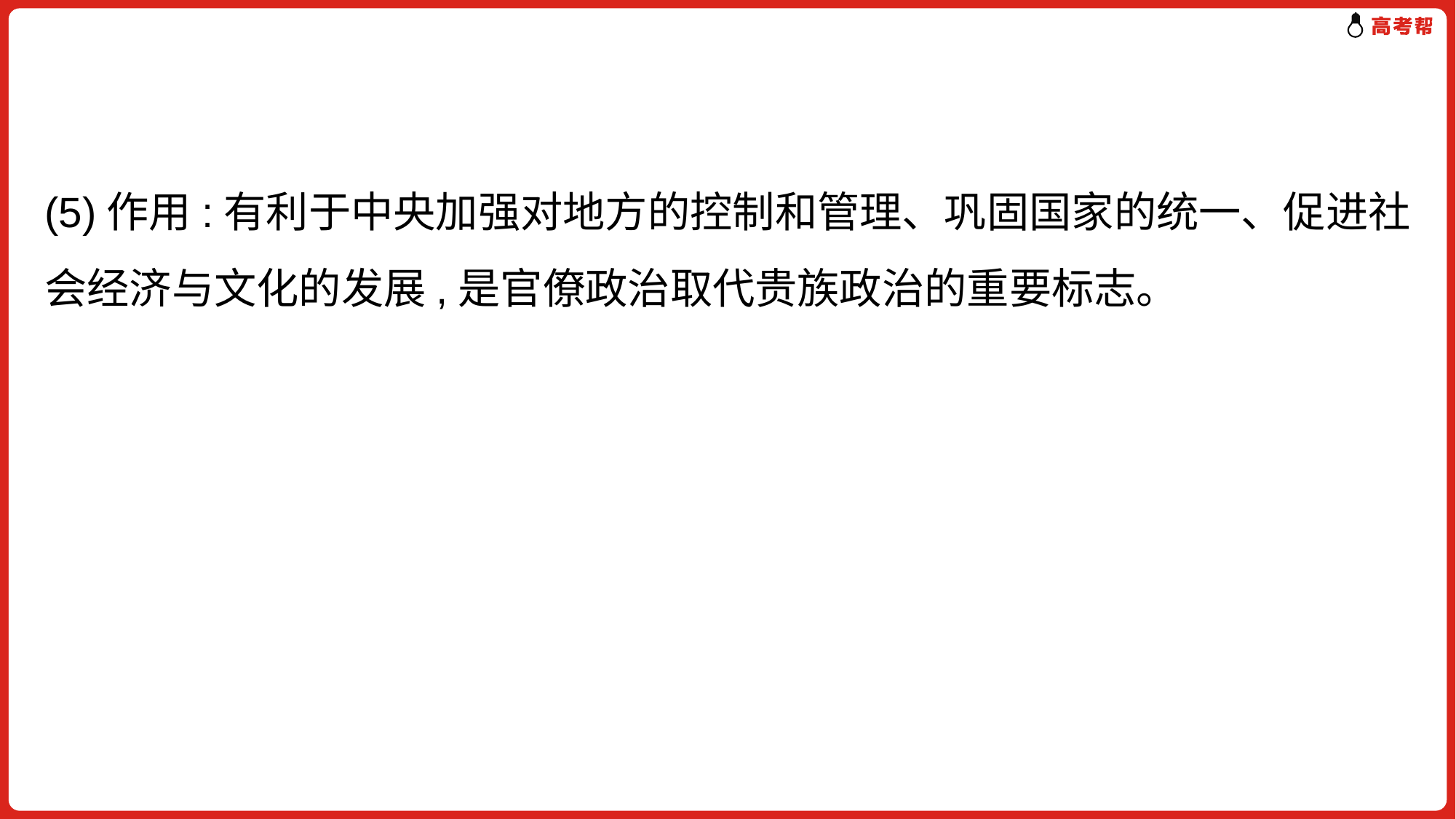

(5)作用:有利于中央加强对地方的控制和管理、巩固国家的统一、促进社
会经济与文化的发展,是官僚政治取代贵族政治的重要标志。